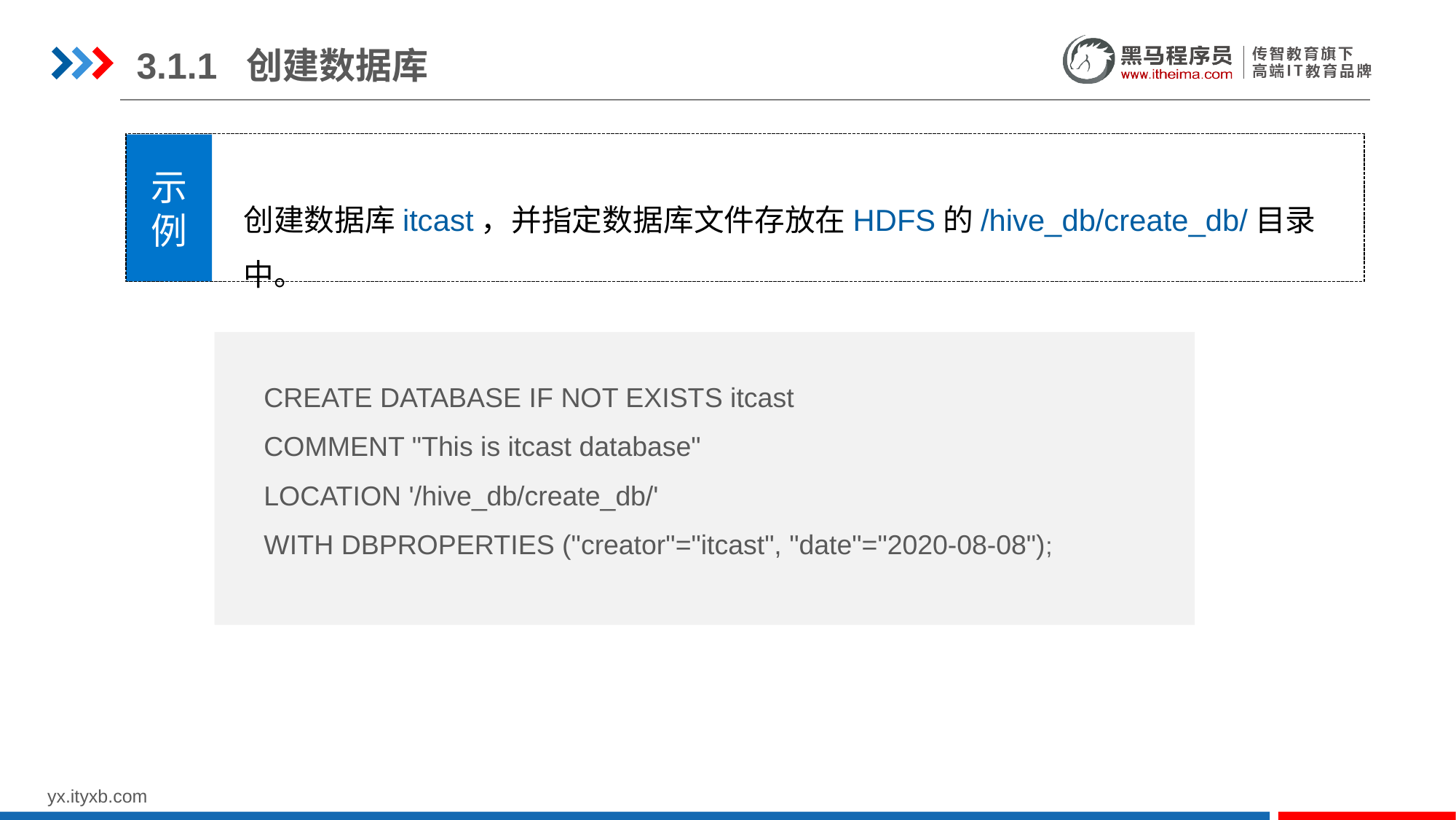

3.1.1  创建数据库

示
例
创建数据库itcast，并指定数据库文件存放在HDFS的/hive_db/create_db/目录中。

CREATE DATABASE IF NOT EXISTS itcast
COMMENT "This is itcast database"
LOCATION '/hive_db/create_db/'
WITH DBPROPERTIES ("creator"="itcast", "date"="2020-08-08");